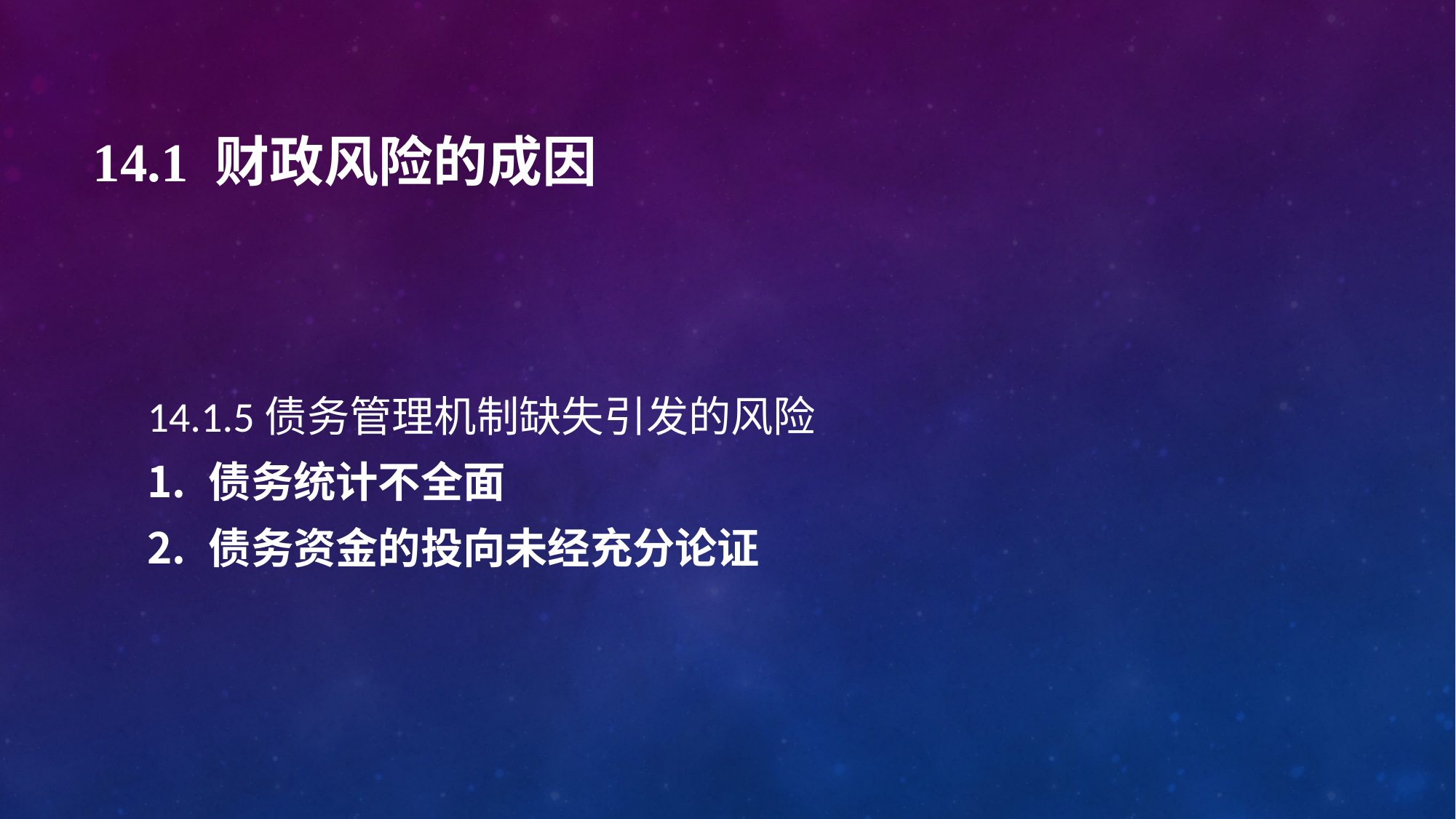

# 14.1 财政风险的成因
14.1.5债务管理机制缺失引发的风险
债务统计不全面
债务资金的投向未经充分论证